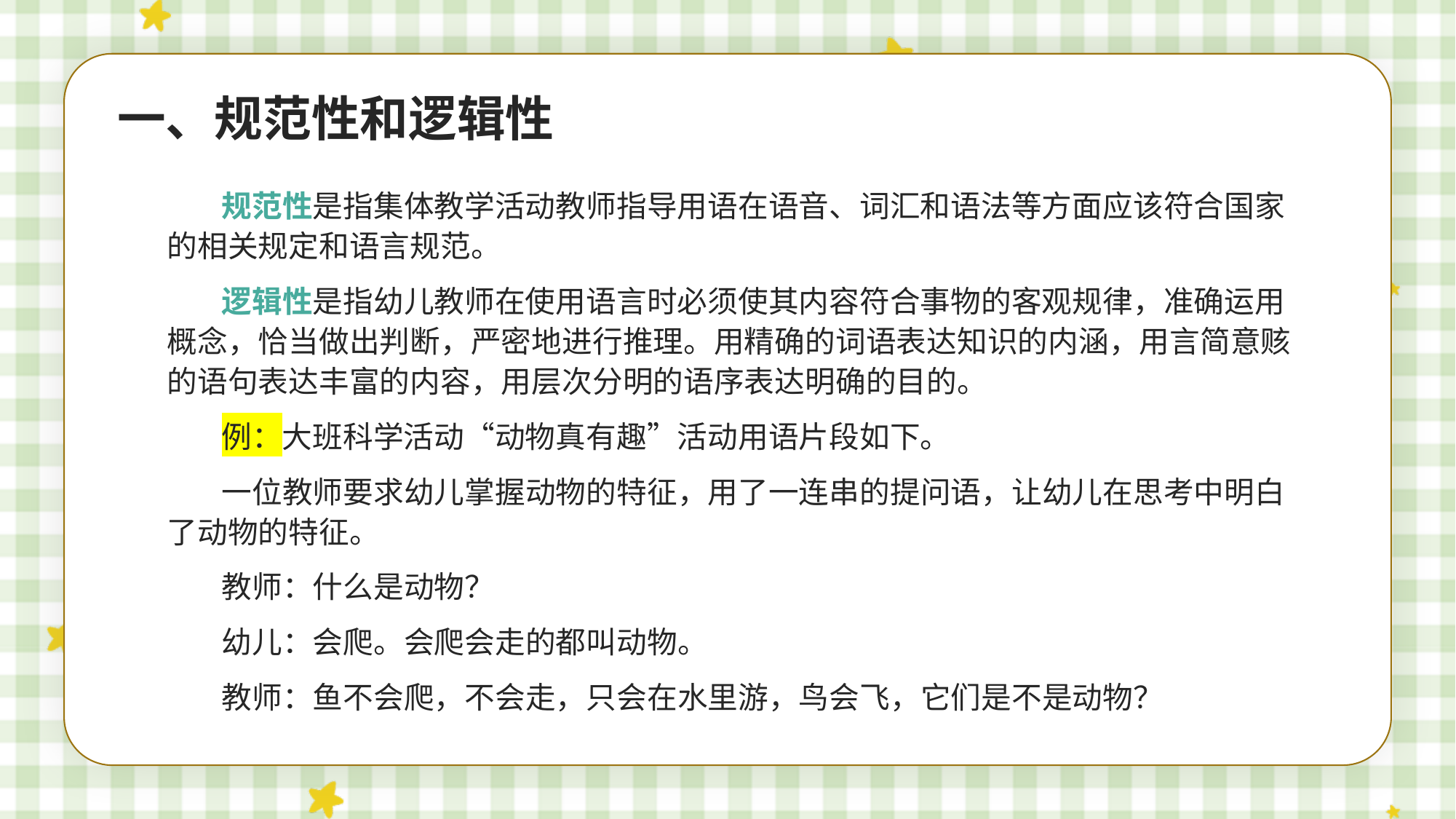

一、规范性和逻辑性
规范性是指集体教学活动教师指导用语在语音、词汇和语法等方面应该符合国家的相关规定和语言规范。
逻辑性是指幼儿教师在使用语言时必须使其内容符合事物的客观规律，准确运用概念，恰当做出判断，严密地进行推理。用精确的词语表达知识的内涵，用言简意赅的语句表达丰富的内容，用层次分明的语序表达明确的目的。
例：大班科学活动“动物真有趣”活动用语片段如下。
一位教师要求幼儿掌握动物的特征，用了一连串的提问语，让幼儿在思考中明白了动物的特征。
教师：什么是动物？
幼儿：会爬。会爬会走的都叫动物。
教师：鱼不会爬，不会走，只会在水里游，鸟会飞，它们是不是动物？